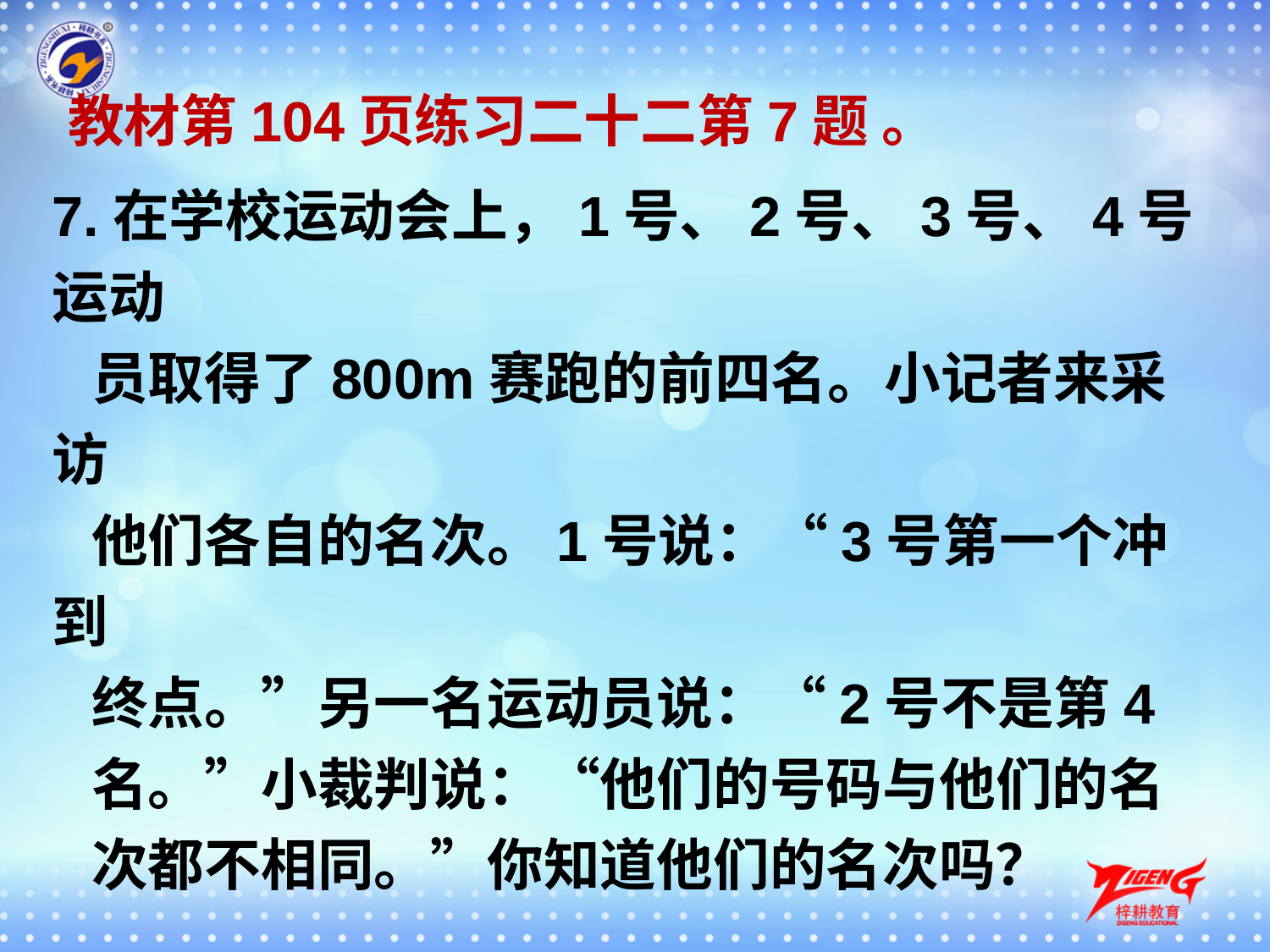

教材第104页练习二十二第7题 。
7.在学校运动会上，1号、2号、3号、4号运动
  员取得了800m赛跑的前四名。小记者来采访
  他们各自的名次。1号说：“3号第一个冲到
  终点。”另一名运动员说：“2号不是第4
  名。”小裁判说：“他们的号码与他们的名
  次都不相同。”你知道他们的名次吗？